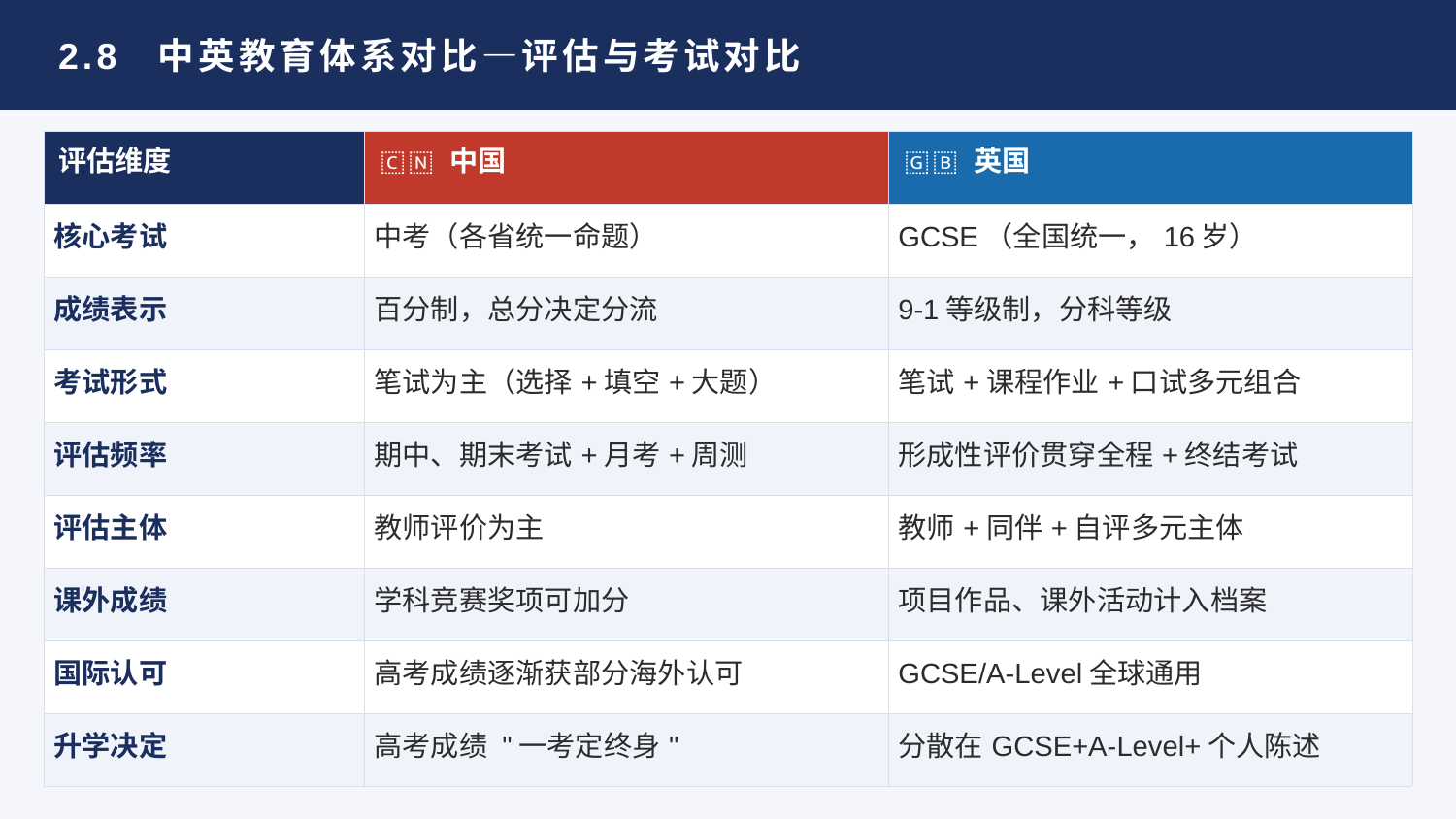

2.8  中英教育体系对比—评估与考试对比
| 评估维度 | 🇨🇳 中国 | 🇬🇧 英国 |
| --- | --- | --- |
| 核心考试 | 中考（各省统一命题） | GCSE（全国统一，16岁） |
| 成绩表示 | 百分制，总分决定分流 | 9-1等级制，分科等级 |
| 考试形式 | 笔试为主（选择+填空+大题） | 笔试+课程作业+口试多元组合 |
| 评估频率 | 期中、期末考试+月考+周测 | 形成性评价贯穿全程+终结考试 |
| 评估主体 | 教师评价为主 | 教师+同伴+自评多元主体 |
| 课外成绩 | 学科竞赛奖项可加分 | 项目作品、课外活动计入档案 |
| 国际认可 | 高考成绩逐渐获部分海外认可 | GCSE/A-Level全球通用 |
| 升学决定 | 高考成绩 "一考定终身" | 分散在GCSE+A-Level+个人陈述 |